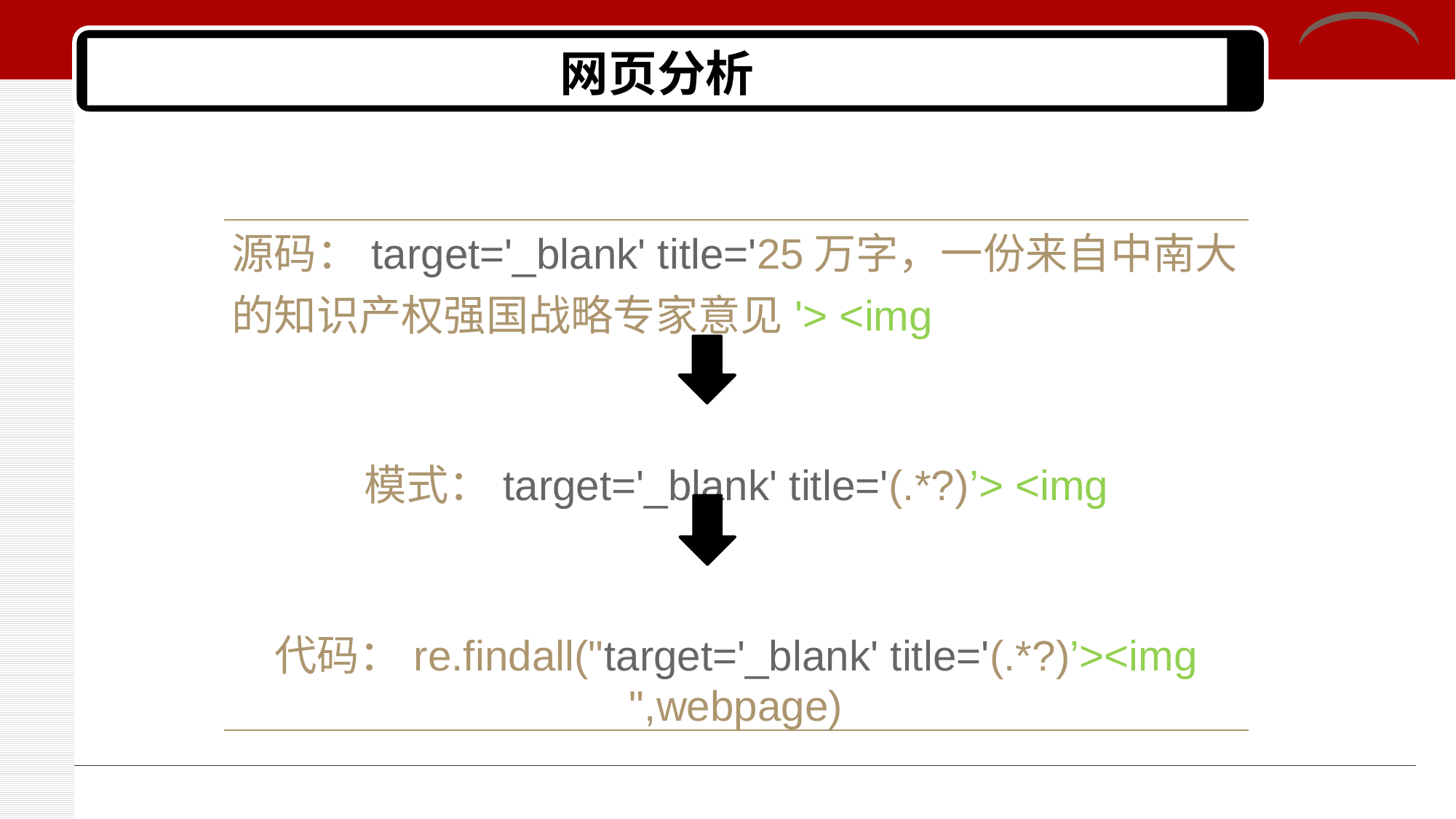

# 网页分析
| 源码：target='\_blank' title='25万字，一份来自中南大的知识产权强国战略专家意见'> <img   模式：target='\_blank' title='(.\*?)’> <img   代码：re.findall("target='\_blank' title='(.\*?)’><img ",webpage) |
| --- |